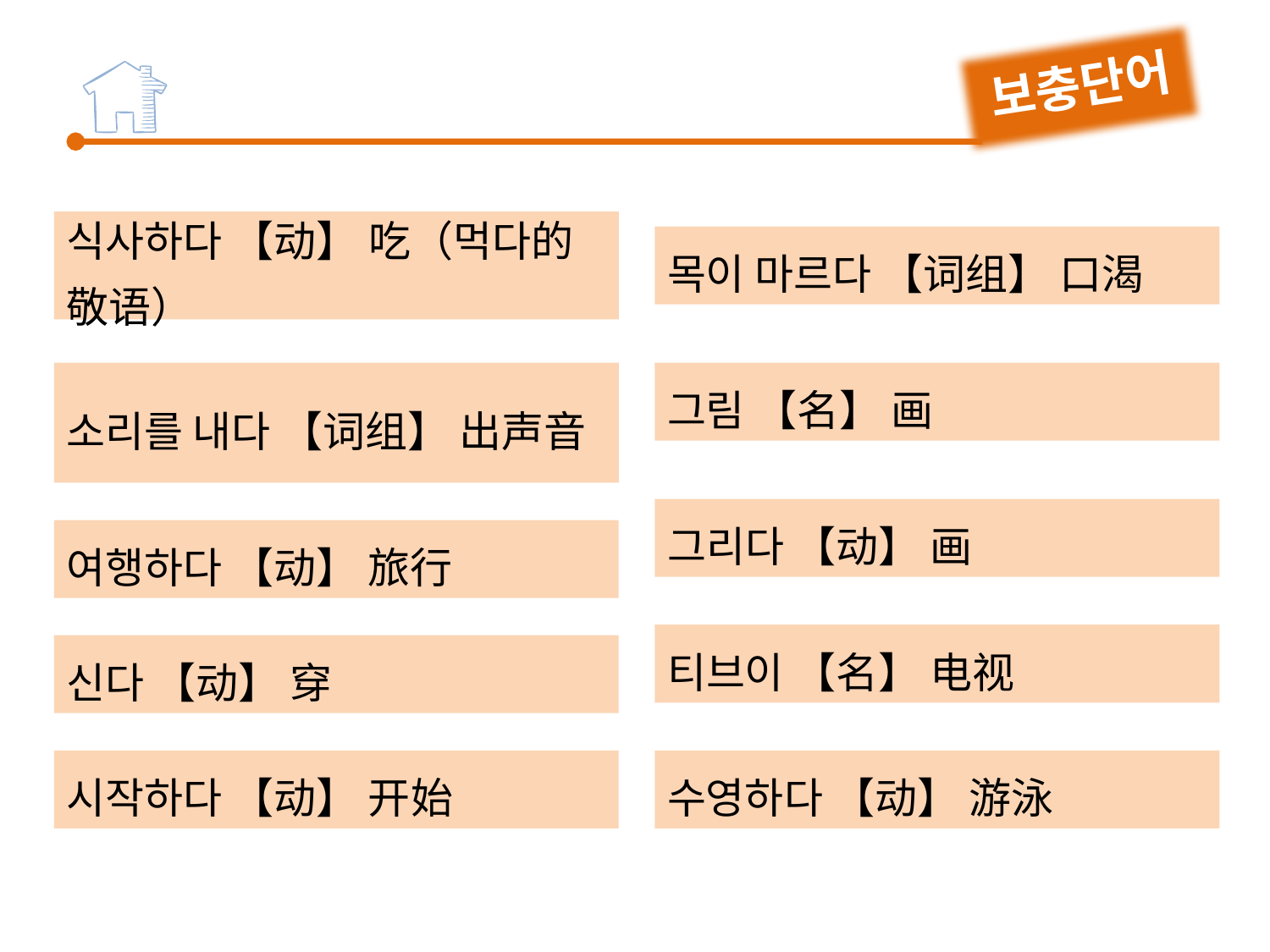

보충단어

식사하다 【动】 吃（먹다的敬语）
목이 마르다 【词组】 口渴
소리를 내다 【词组】 出声音
그림 【名】 画
그리다 【动】 画
여행하다 【动】 旅行
티브이 【名】 电视
신다 【动】 穿
수영하다 【动】 游泳
시작하다 【动】 开始